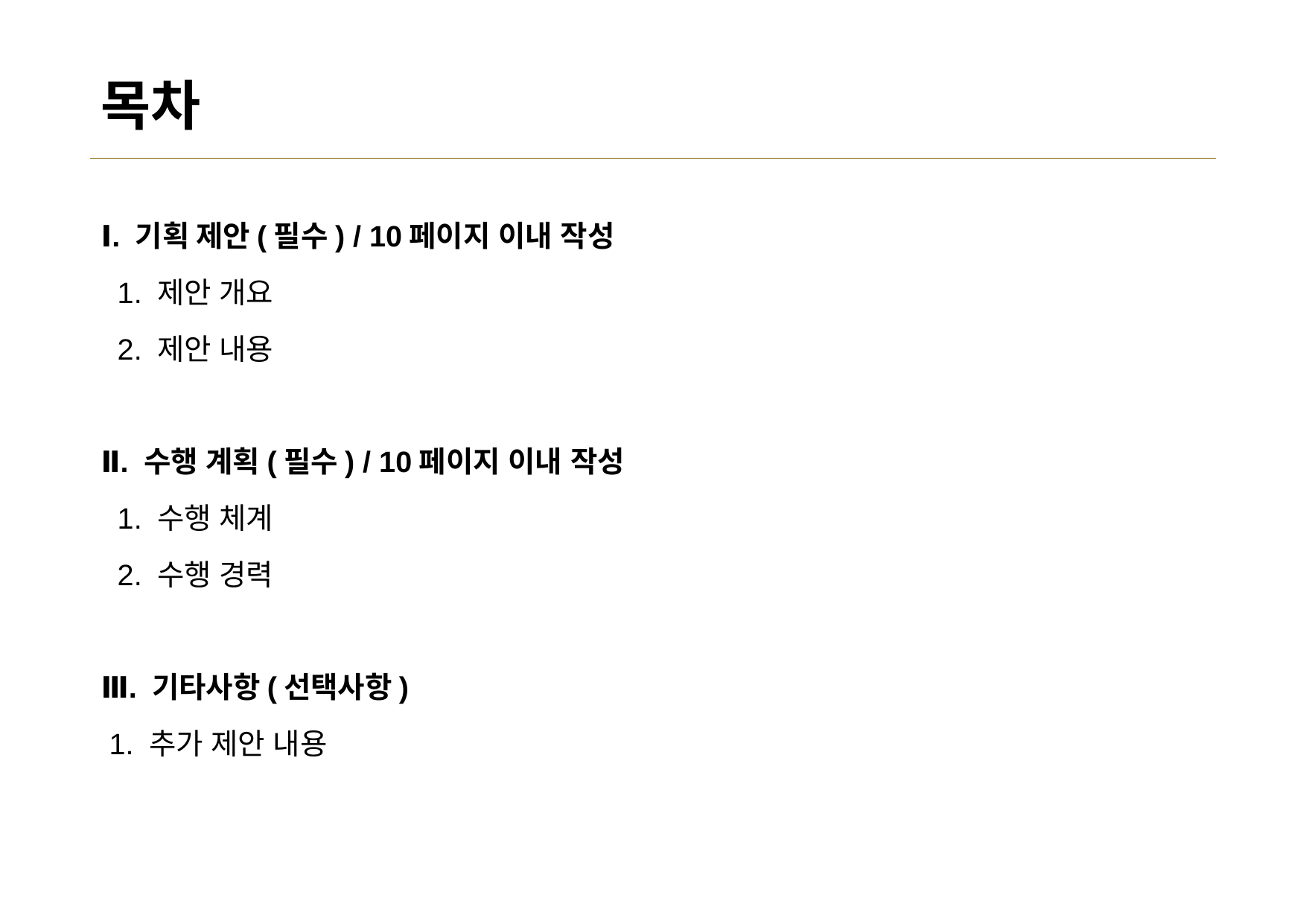

# 목차
Ⅰ. 기획 제안(필수) / 10페이지 이내 작성
  1. 제안 개요
  2. 제안 내용

Ⅱ. 수행 계획(필수) / 10페이지 이내 작성
  1. 수행 체계
  2. 수행 경력

Ⅲ. 기타사항(선택사항)
 1. 추가 제안 내용